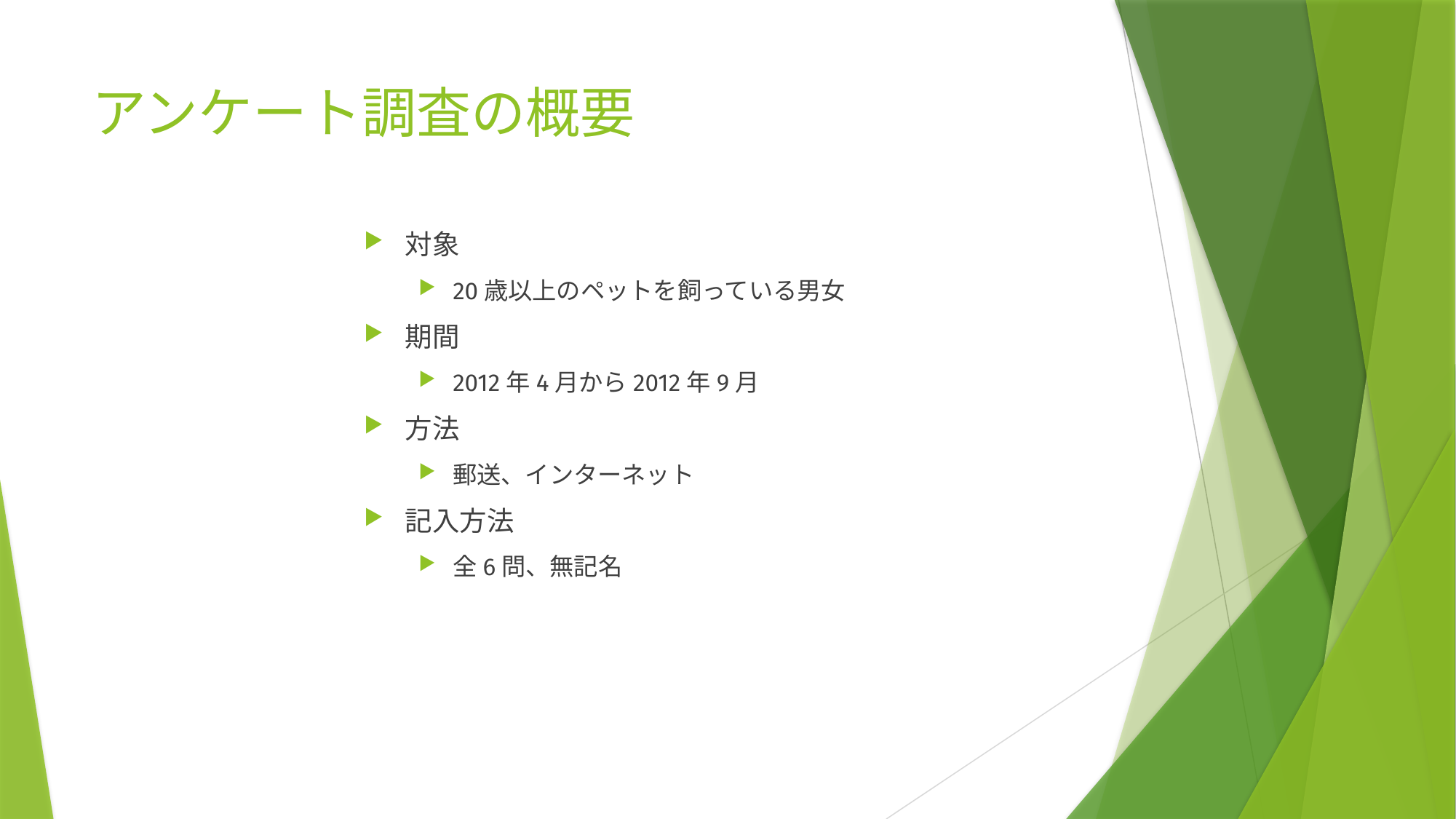

# アンケート調査の概要
対象
20歳以上のペットを飼っている男女
期間
2012年4月から2012年9月
方法
郵送、インターネット
記入方法
全6問、無記名